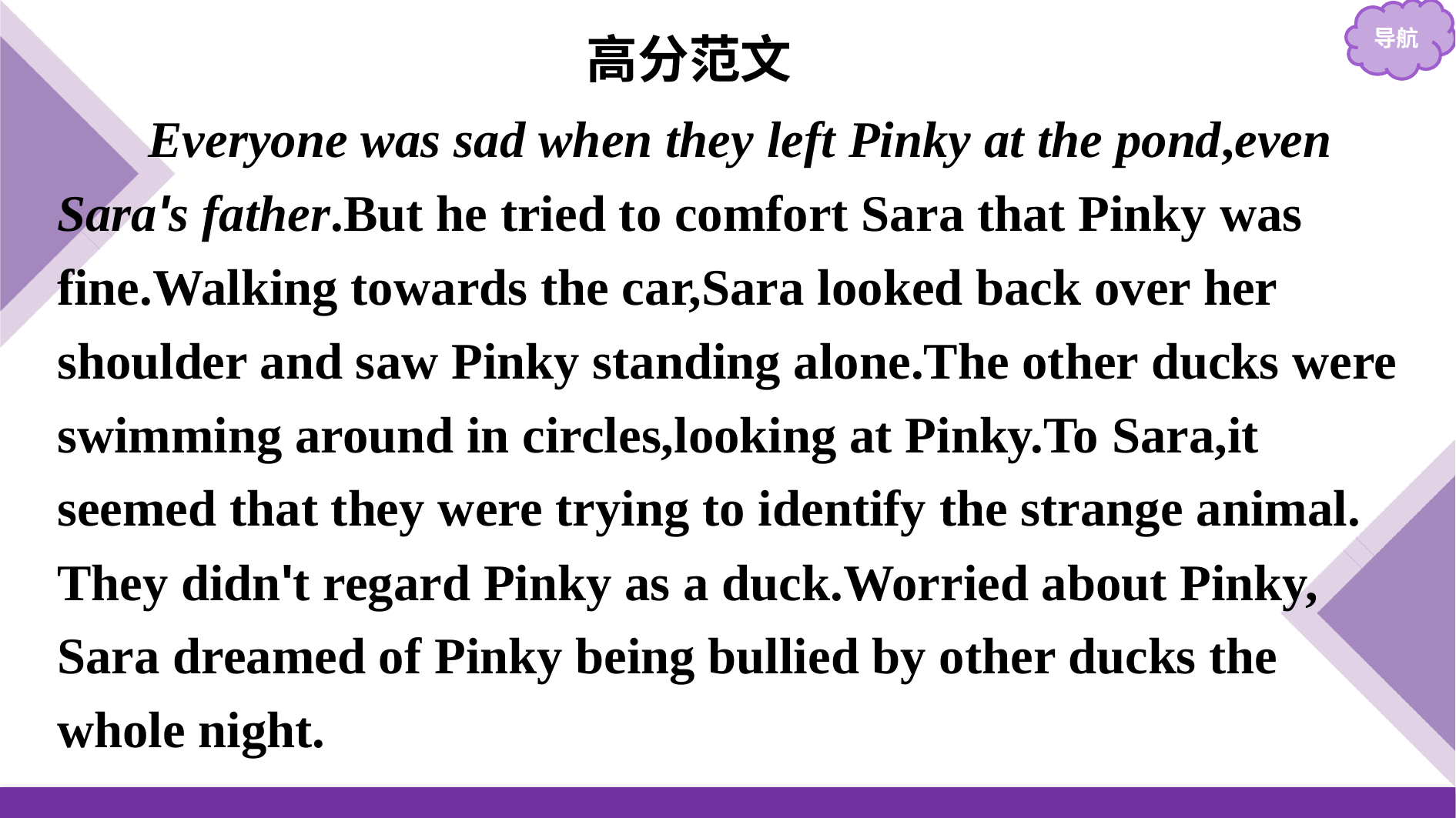

高分范文
Everyone was sad when they left Pinky at the pond,even Sara's father.But he tried to comfort Sara that Pinky was fine.Walking towards the car,Sara looked back over her shoulder and saw Pinky standing alone.The other ducks were swimming around in circles,looking at Pinky.To Sara,it seemed that they were trying to identify the strange animal. They didn't regard Pinky as a duck.Worried about Pinky, Sara dreamed of Pinky being bullied by other ducks the whole night.